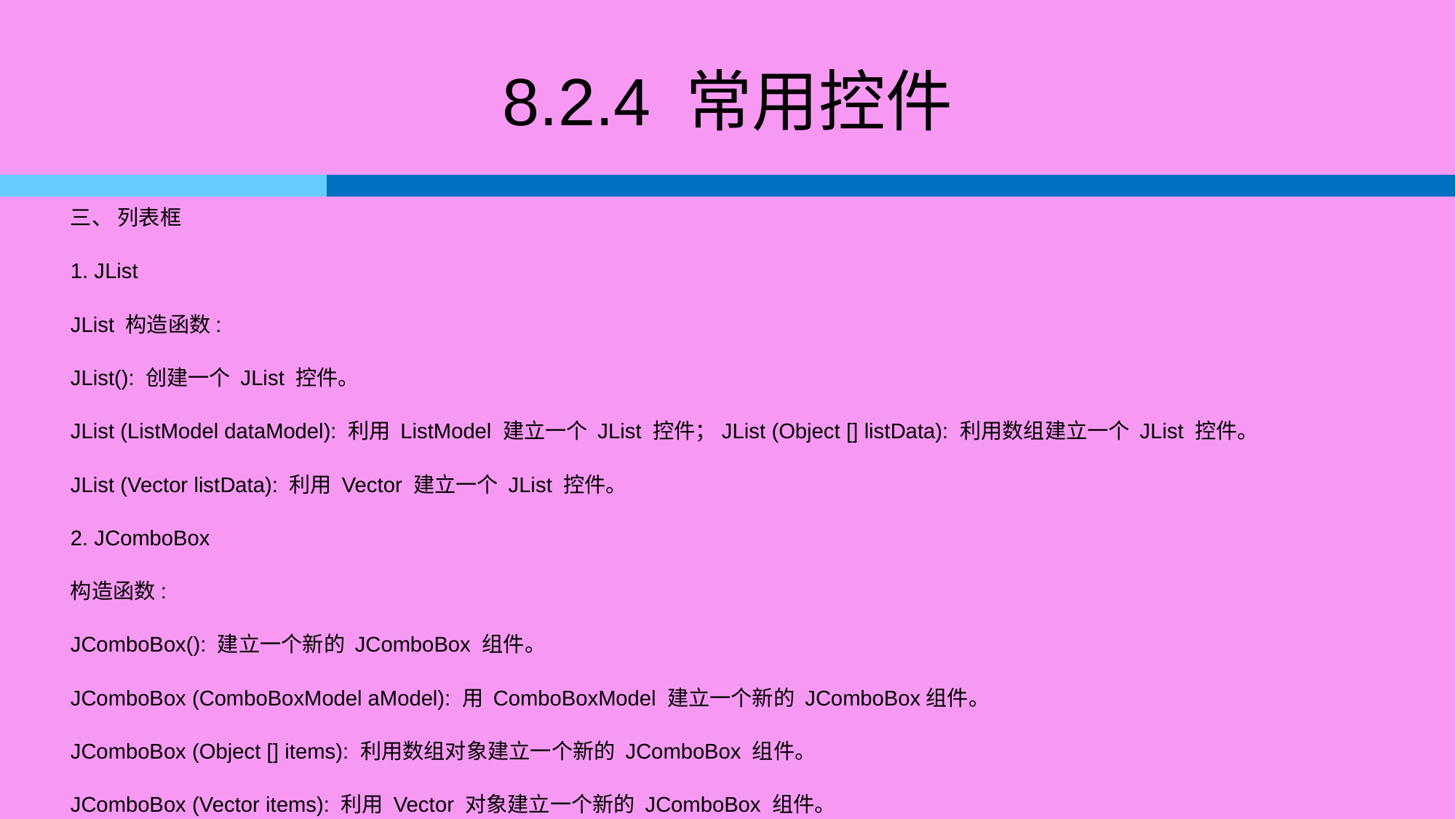

# 8.2.4 常用控件
三、 列表框
1. JList
JList 构造函数:
JList(): 创建一个 JList 控件。
JList (ListModel dataModel): 利用 ListModel 建立一个 JList 控件；JList (Object [] listData): 利用数组建立一个 JList 控件。
JList (Vector listData): 利用 Vector 建立一个 JList 控件。
2. JComboBox
构造函数:
JComboBox(): 建立一个新的 JComboBox 组件。
JComboBox (ComboBoxModel aModel): 用 ComboBoxModel 建立一个新的 JComboBox组件。
JComboBox (Object [] items): 利用数组对象建立一个新的 JComboBox 组件。
JComboBox (Vector items): 利用 Vector 对象建立一个新的 JComboBox 组件。